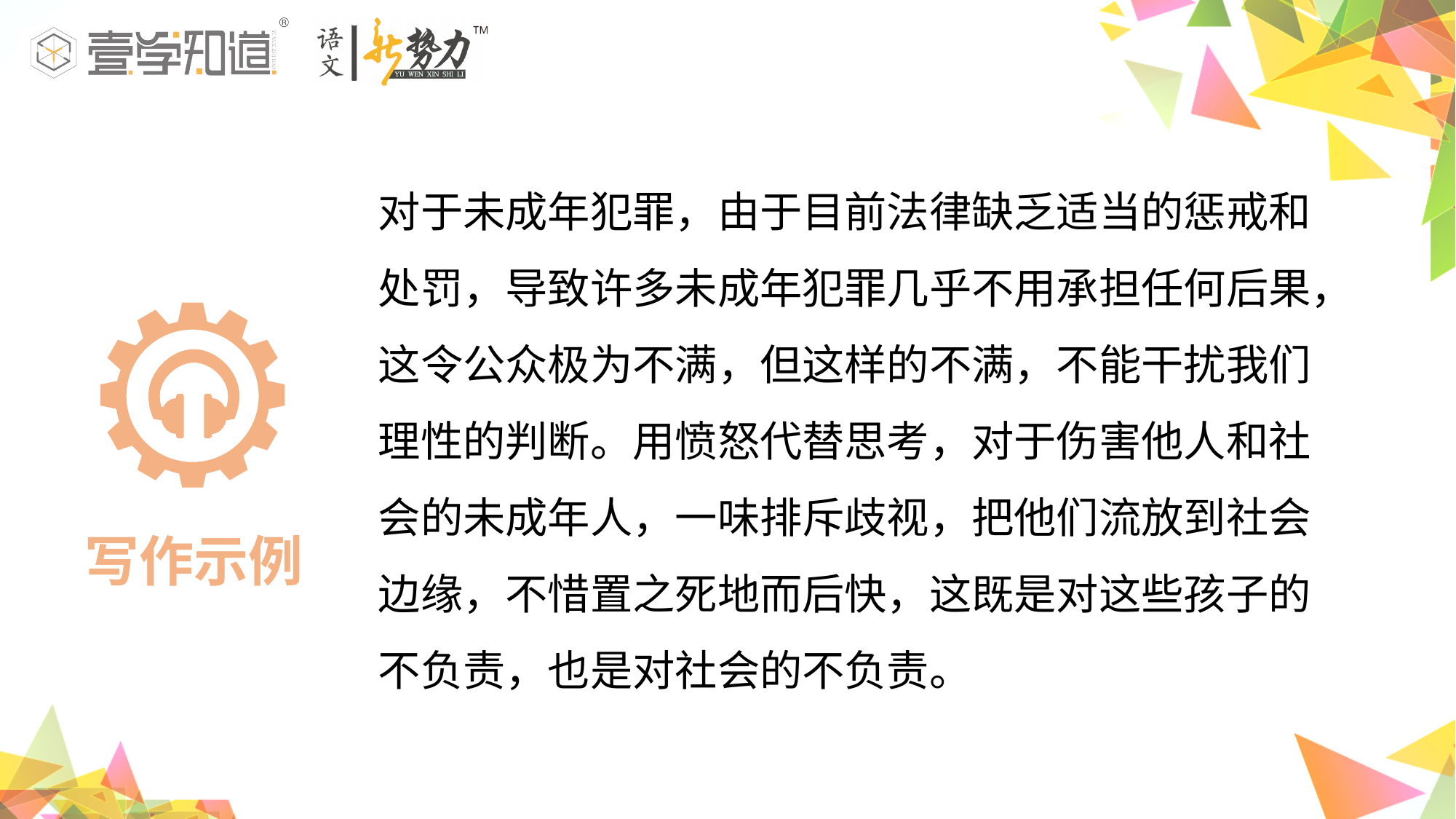

对于未成年犯罪，由于目前法律缺乏适当的惩戒和处罚，导致许多未成年犯罪几乎不用承担任何后果，这令公众极为不满，但这样的不满，不能干扰我们理性的判断。用愤怒代替思考，对于伤害他人和社会的未成年人，一味排斥歧视，把他们流放到社会边缘，不惜置之死地而后快，这既是对这些孩子的不负责，也是对社会的不负责。

写作示例